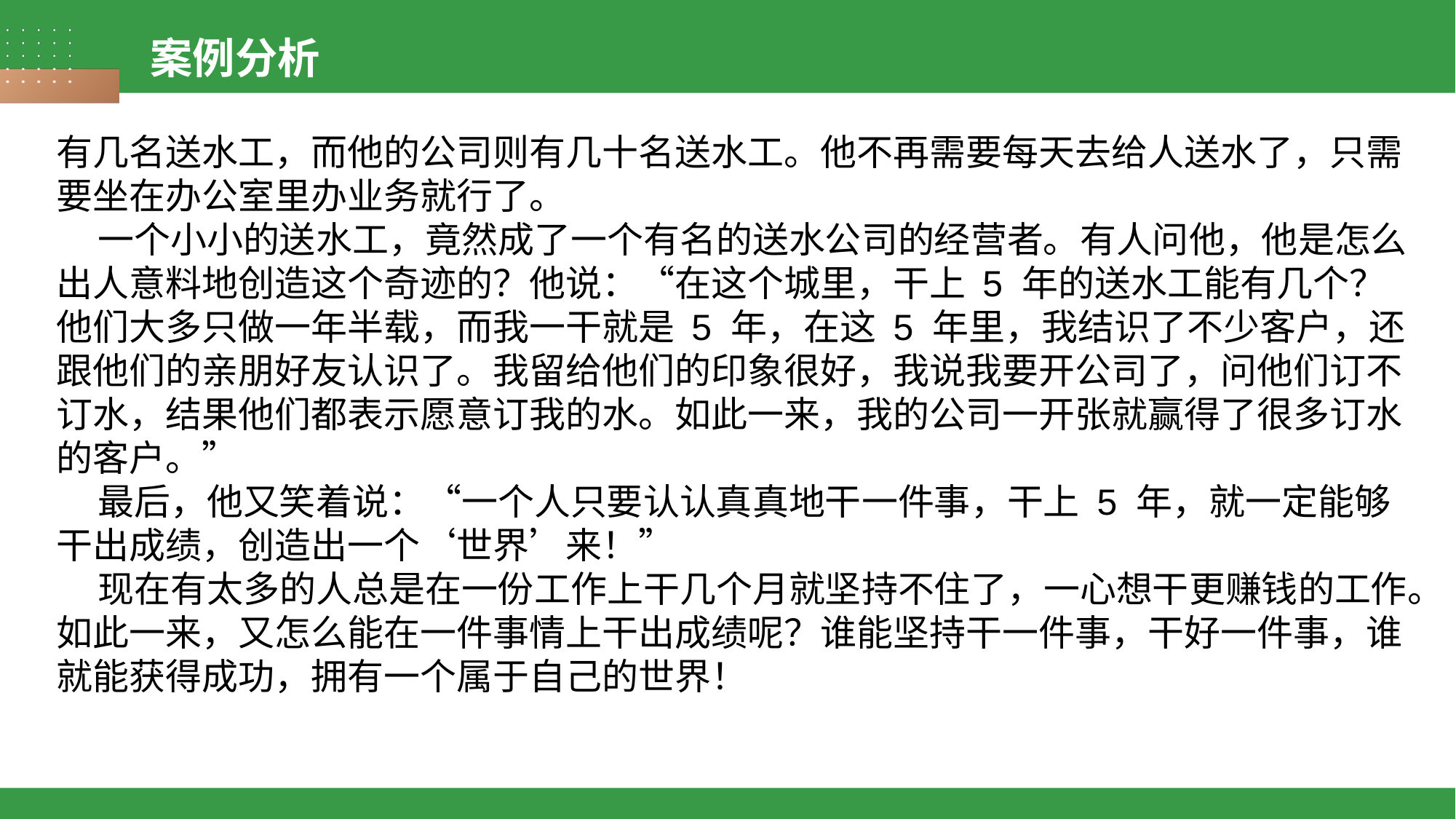

案例分析
有几名送水工，而他的公司则有几十名送水工。他不再需要每天去给人送水了，只需要坐在办公室里办业务就行了。
    一个小小的送水工，竟然成了一个有名的送水公司的经营者。有人问他，他是怎么出人意料地创造这个奇迹的？他说：“在这个城里，干上 5 年的送水工能有几个？他们大多只做一年半载，而我一干就是 5 年，在这 5 年里，我结识了不少客户，还跟他们的亲朋好友认识了。我留给他们的印象很好，我说我要开公司了，问他们订不订水，结果他们都表示愿意订我的水。如此一来，我的公司一开张就赢得了很多订水的客户。”
    最后，他又笑着说：“一个人只要认认真真地干一件事，干上 5 年，就一定能够干出成绩，创造出一个‘世界’来！”
    现在有太多的人总是在一份工作上干几个月就坚持不住了，一心想干更赚钱的工作。如此一来，又怎么能在一件事情上干出成绩呢？谁能坚持干一件事，干好一件事，谁就能获得成功，拥有一个属于自己的世界！